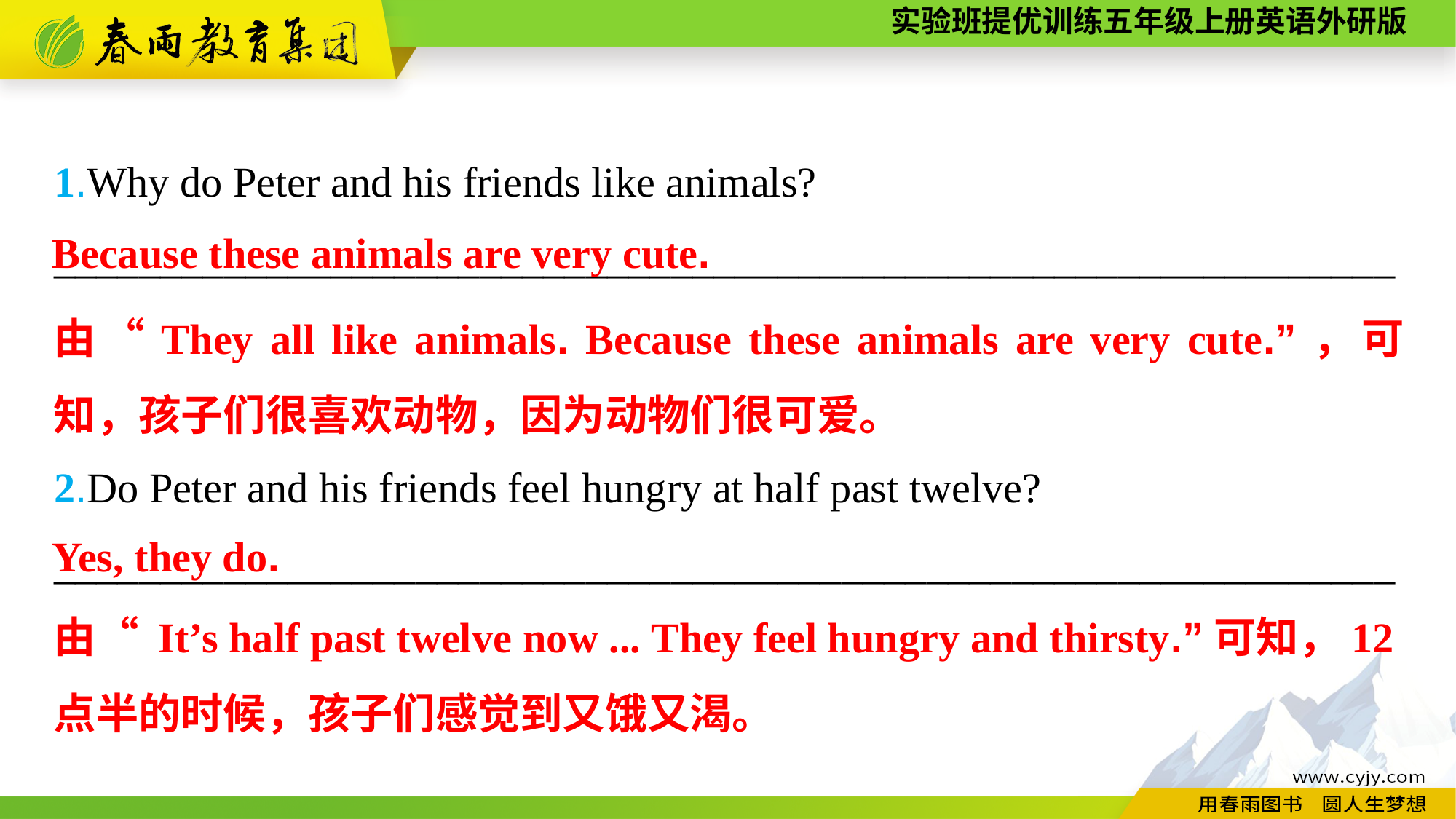

1.Why do Peter and his friends like animals?
_______________________________________________________________

2.Do Peter and his friends feel hungry at half past twelve?
_______________________________________________________________
Because these animals are very cute.
由“They all like animals. Because these animals are very cute.”，可知，孩子们很喜欢动物，因为动物们很可爱。
Yes, they do.
由“ It’s half past twelve now ... They feel hungry and thirsty.”可知，12点半的时候，孩子们感觉到又饿又渴。